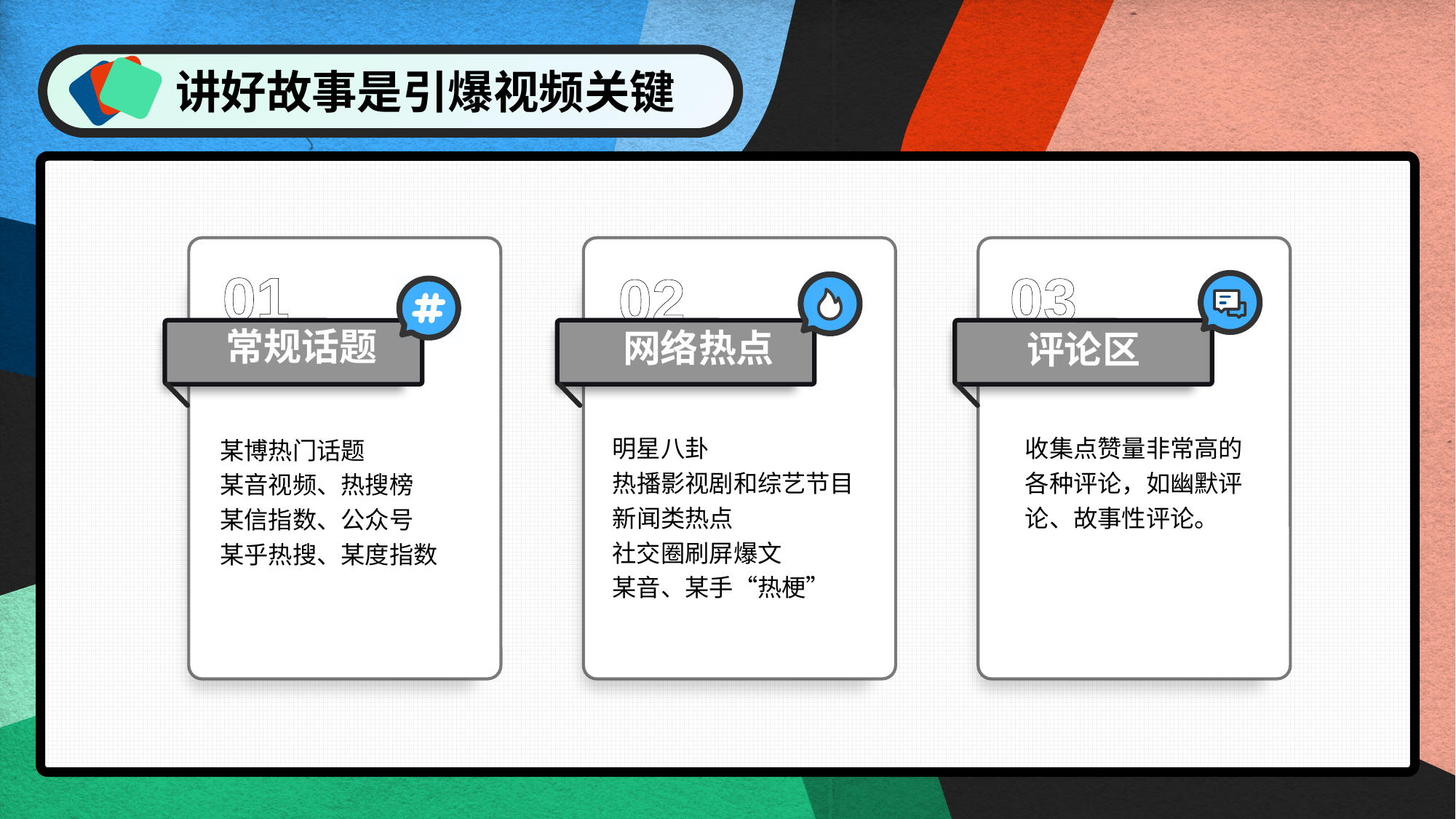

讲好故事是引爆视频关键
01

 常规话题
03

评论区
02

 网络热点

收集点赞量非常高的各种评论，如幽默评论、故事性评论。
明星八卦
热播影视剧和综艺节目
新闻类热点
社交圈刷屏爆文
某音、某手“热梗”
某博热门话题
某音视频、热搜榜
某信指数、公众号
某乎热搜、某度指数